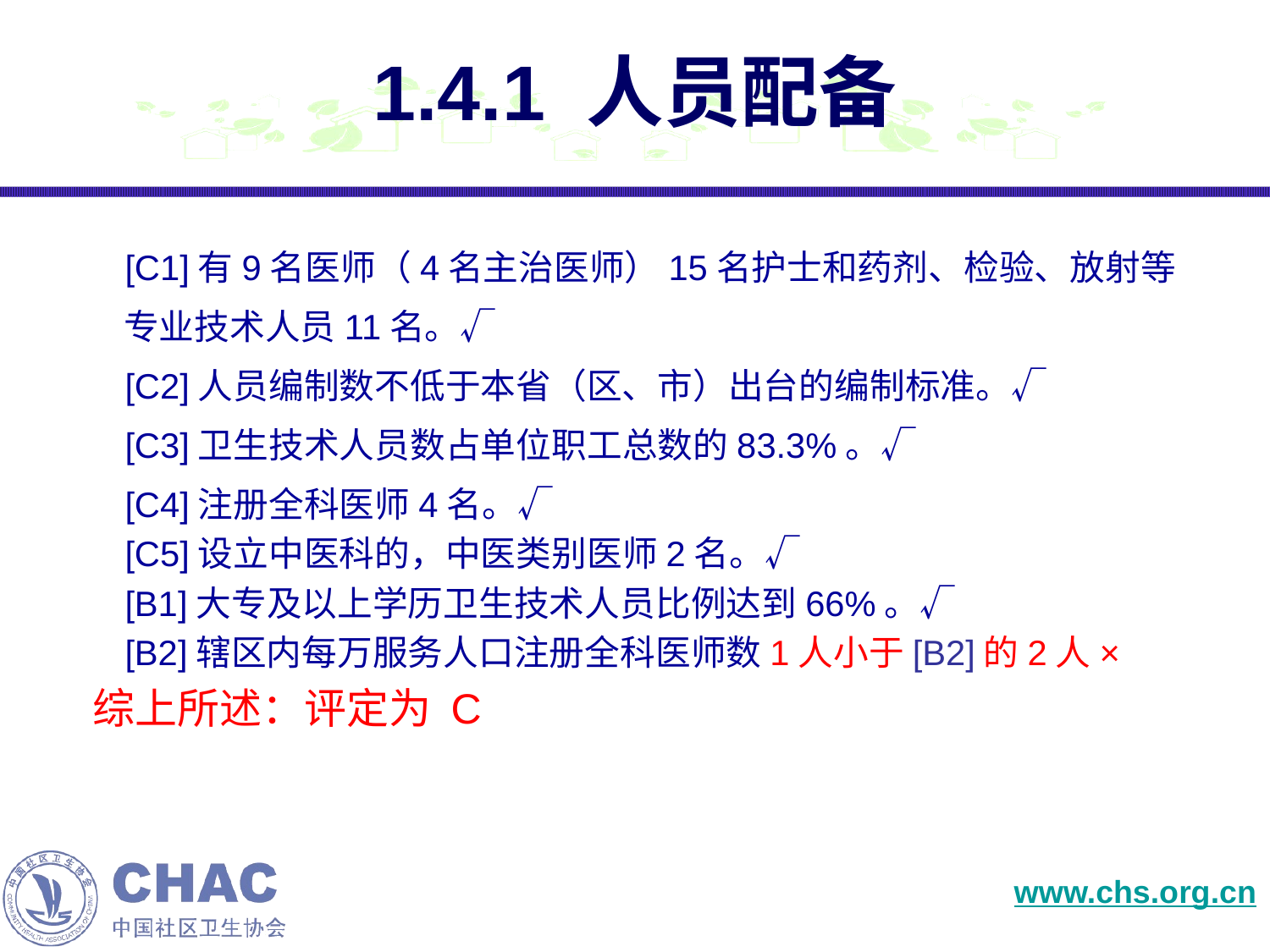

[C1]有9名医师（4名主治医师）15名护士和药剂、检验、放射等专业技术人员11名。√
     [C2]人员编制数不低于本省（区、市）出台的编制标准。√
     [C3]卫生技术人员数占单位职工总数的83.3%。√
     [C4]注册全科医师4名。√
     [C5]设立中医科的，中医类别医师2名。√
     [B1]大专及以上学历卫生技术人员比例达到66%。√
     [B2]辖区内每万服务人口注册全科医师数1人小于[B2]的2人×
 综上所述：评定为 C

1.4.1 人员配备